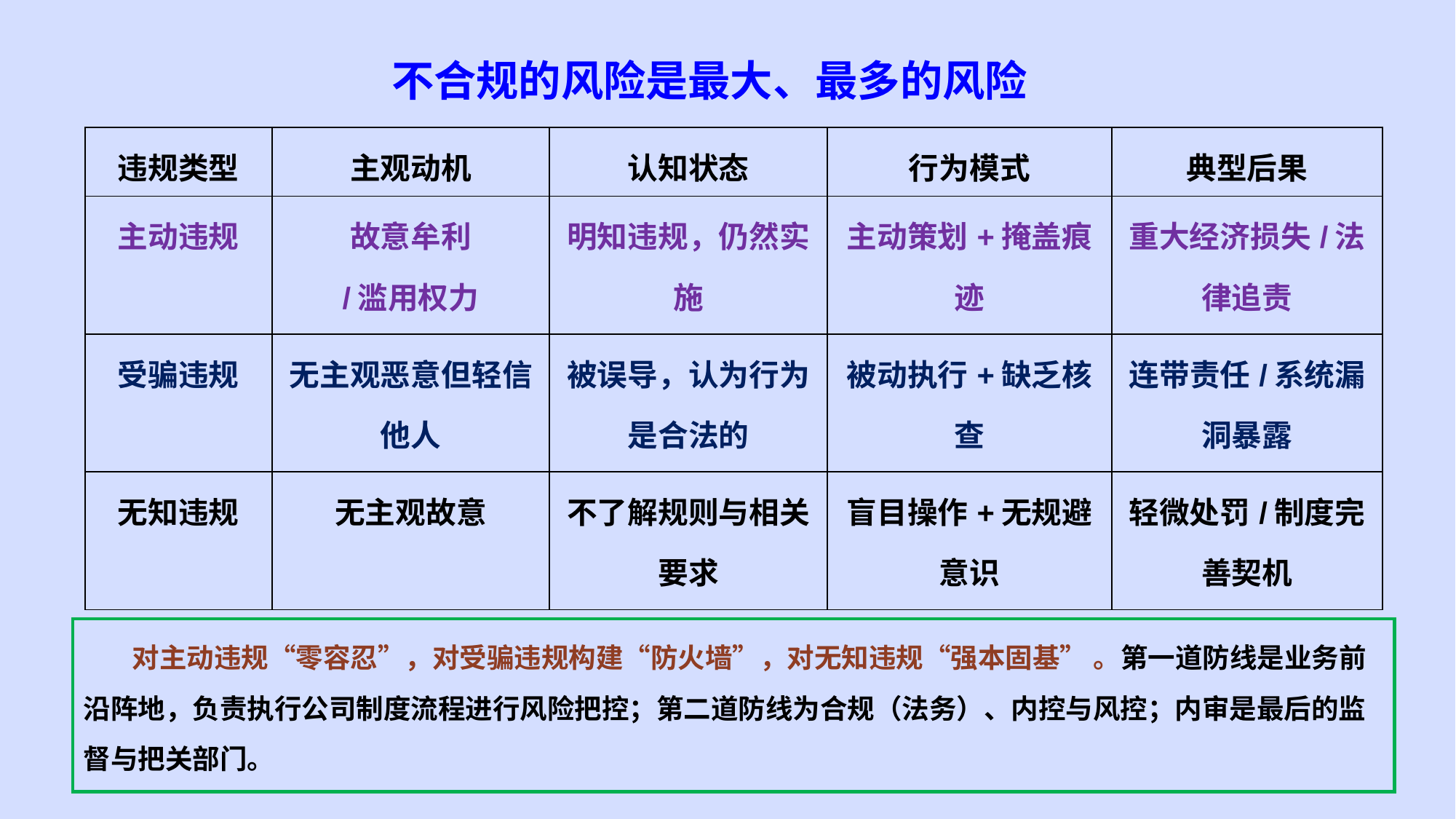

不合规的风险是最大、最多的风险
| 违规类型 | 主观动机 | 认知状态 | 行为模式 | 典型后果 |
| --- | --- | --- | --- | --- |
| 主动违规 | 故意牟利 /滥用权力 | 明知违规，仍然实施 | 主动策划+掩盖痕迹 | 重大经济损失/法律追责 |
| 受骗违规 | 无主观恶意但轻信他人 | 被误导，认为行为是合法的 | 被动执行+缺乏核查 | 连带责任/系统漏洞暴露 |
| 无知违规 | 无主观故意 | 不了解规则与相关要求 | 盲目操作+无规避意识 | 轻微处罚/制度完善契机 |
      对主动违规“零容忍”，对受骗违规构建“防火墙”，对无知违规“强本固基” 。第一道防线是业务前沿阵地，负责执行公司制度流程进行风险把控；第二道防线为合规（法务）、内控与风控；内审是最后的监督与把关部门。